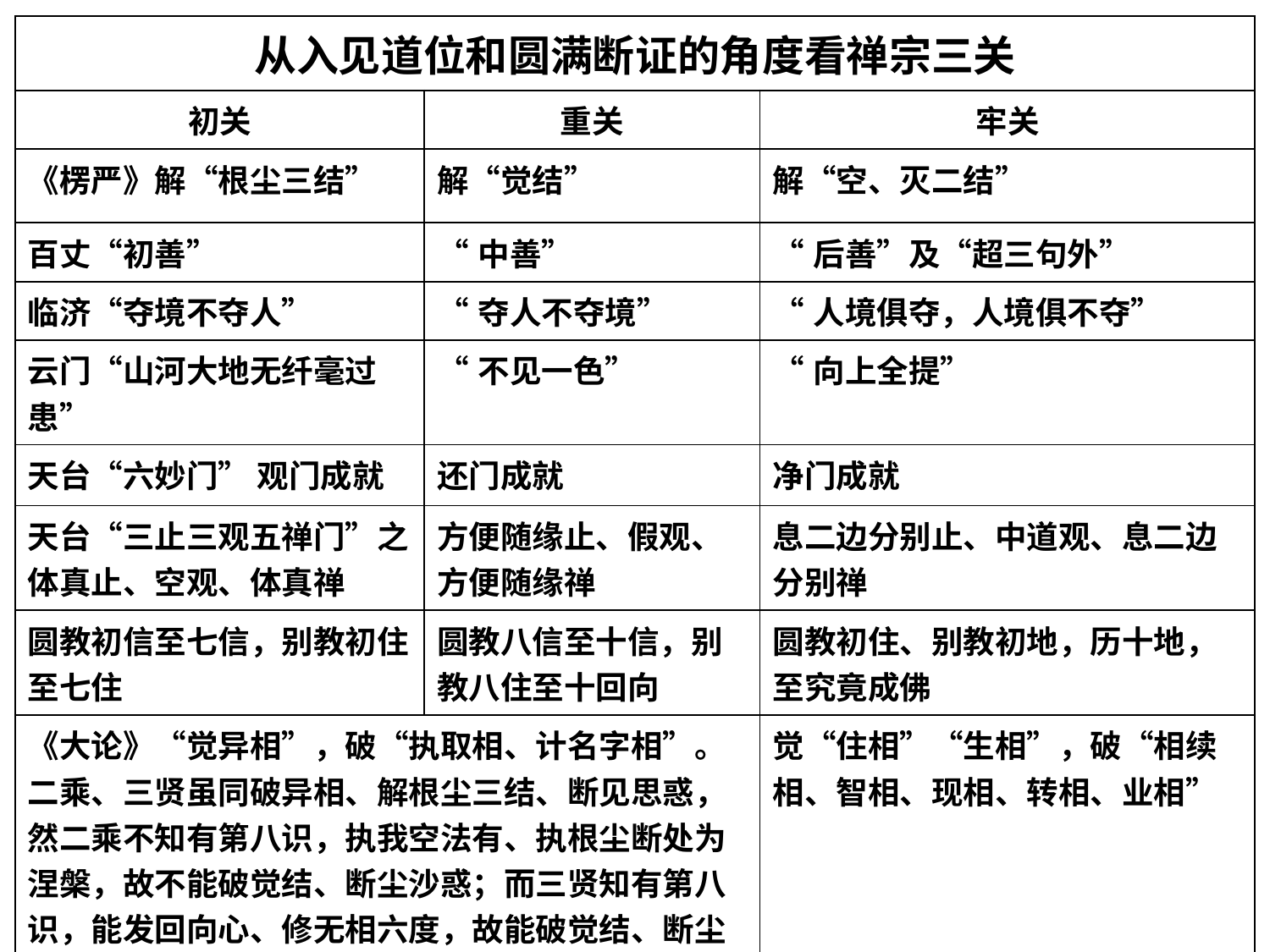

| 从入见道位和圆满断证的角度看禅宗三关 |  |  |
| --- | --- | --- |
| 初关 | 重关 | 牢关 |
| 《楞严》解“根尘三结” | 解“觉结” | 解“空、灭二结” |
| 百丈“初善” | “中善” | “后善”及“超三句外” |
| 临济“夺境不夺人” | “夺人不夺境” | “人境俱夺，人境俱不夺” |
| 云门“山河大地无纤毫过患” | “不见一色” | “向上全提” |
| 天台“六妙门” 观门成就 | 还门成就 | 净门成就 |
| 天台“三止三观五禅门”之体真止、空观、体真禅 | 方便随缘止、假观、方便随缘禅 | 息二边分别止、中道观、息二边分别禅 |
| 圆教初信至七信，别教初住至七住 | 圆教八信至十信，别教八住至十回向 | 圆教初住、别教初地，历十地，至究竟成佛 |
| 《大论》“觉异相”，破“执取相、计名字相”。 二乘、三贤虽同破异相、解根尘三结、断见思惑，然二乘不知有第八识，执我空法有、执根尘断处为涅槃，故不能破觉结、断尘沙惑；而三贤知有第八识，能发回向心、修无相六度，故能破觉结、断尘沙惑。 |  | 觉“住相”“生相”，破“相续相、智相、现相、转相、业相” |
| 天台 “相似即佛” |  | “分证即佛”“究竟即佛” |